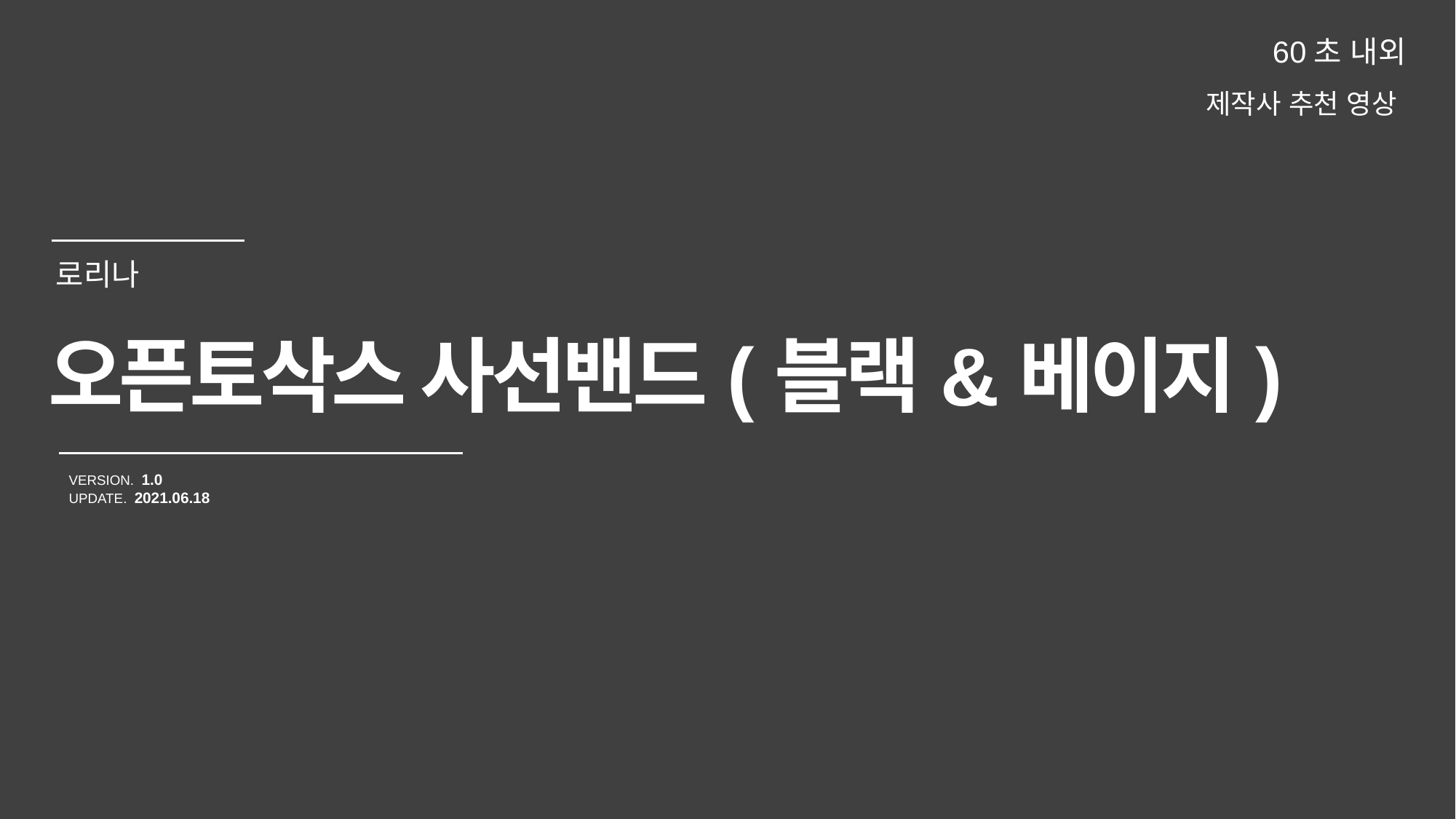

60초 내외
제작사 추천 영상
오픈토삭스 사선밴드(블랙&베이지)
VERSION.  1.0
UPDATE.  2021.06.18

로리나